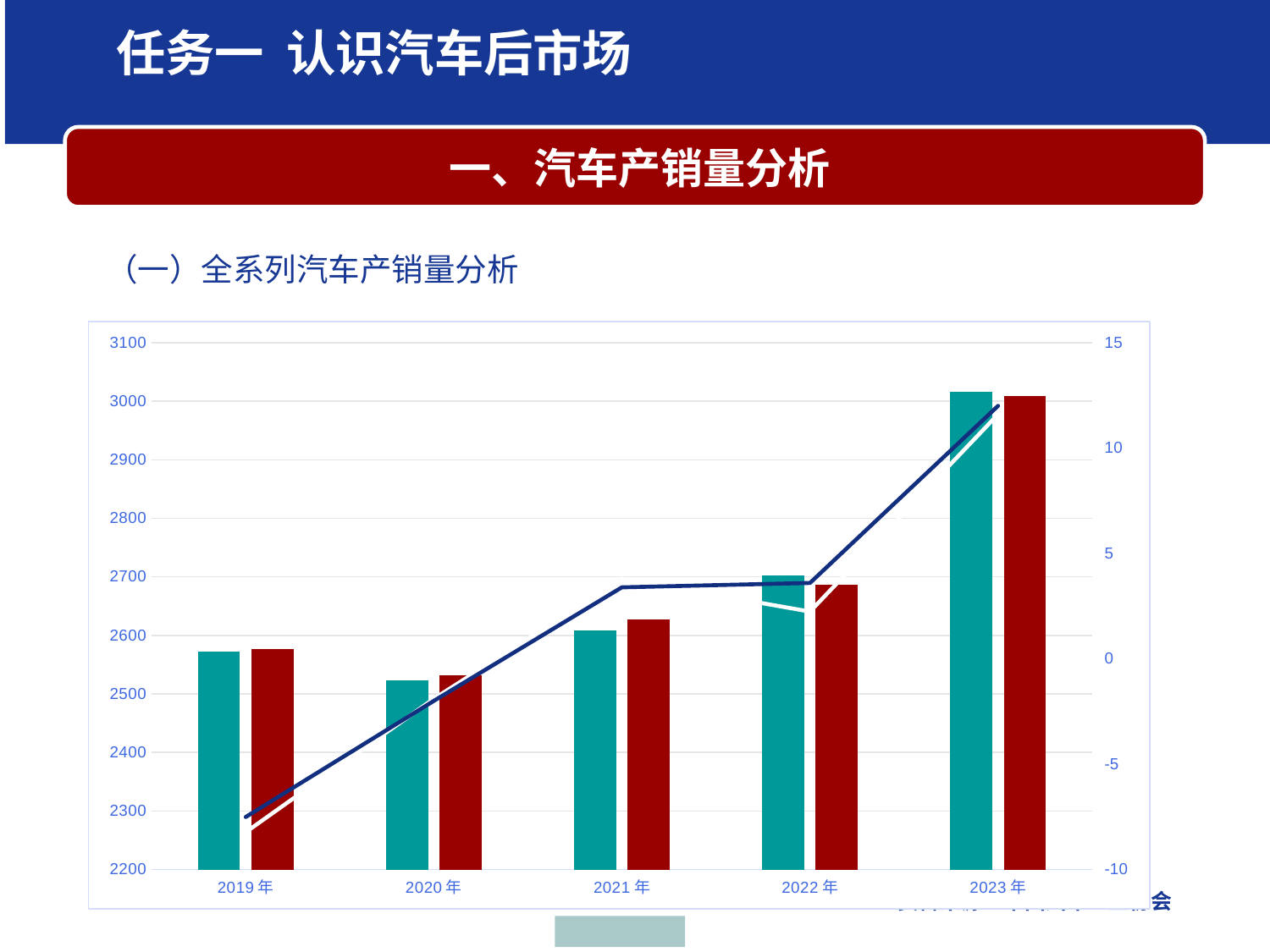

学习任务一  认识汽车后市场任务一、汽车行业介绍
 一、汽车产销量分析
（一）全系列汽车产销量分析

### Chart

| Category | 汽车产量（万辆） | 汽车销量（万辆） | 销量增长率（%） | 产量增长率（%） |
|---|---|---|---|---|
| 2019年 | 2572.1 | 2576.9 | -8.23 | -7.51 |
| 2020年 | 2522.5 | 2531.1 | -1.9 | -2.0 |
| 2021年 | 2608.2 | 2627.5 | 3.81 | 3.39 |
| 2022年 | 2702.1 | 2686.4 | 2.24 | 3.6 |
| 2023年 | 3016.1 | 3009.4 | 11.6 | 12.0 |
资料来源：中国汽车工业协会
3